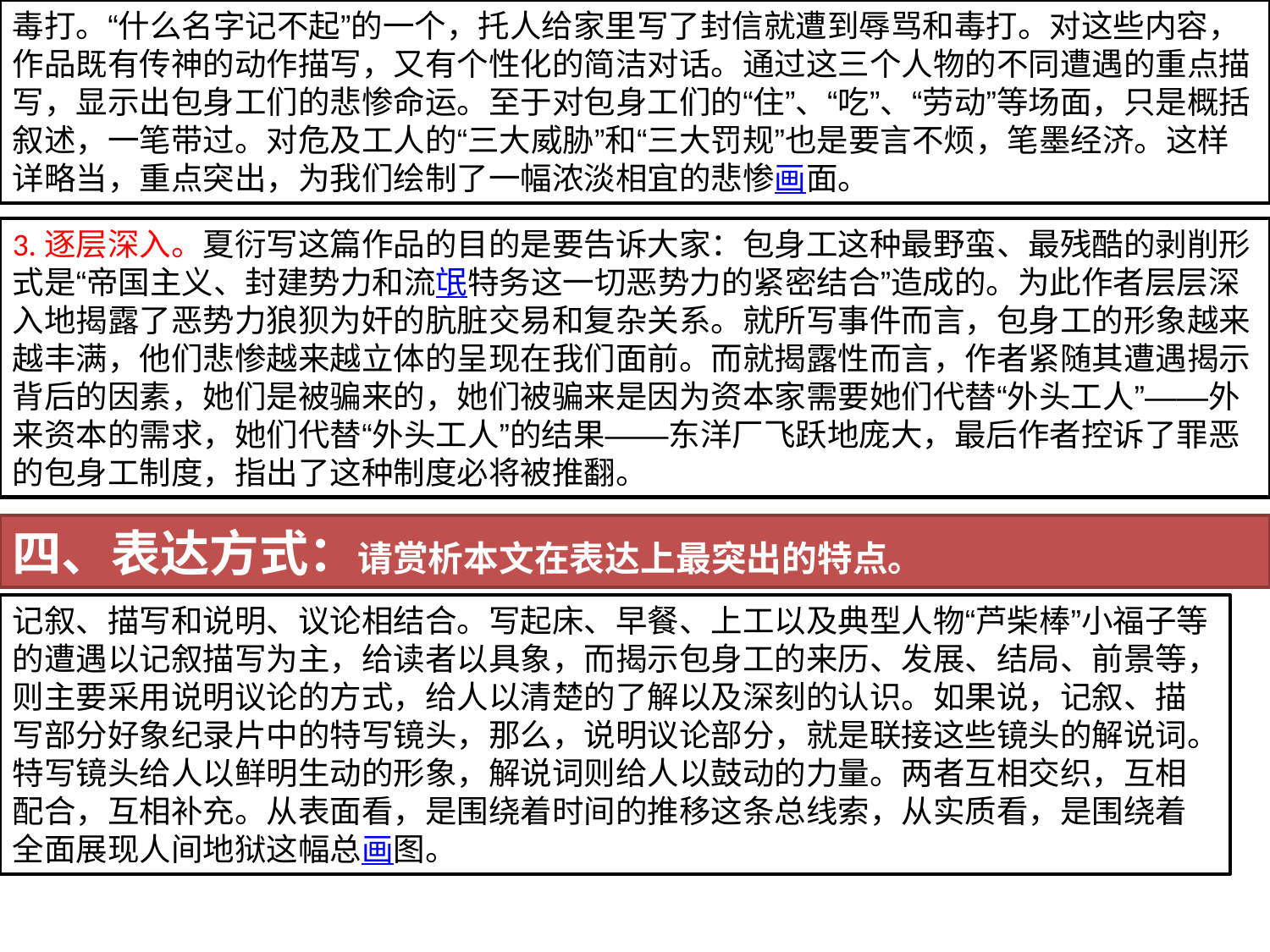

毒打。“什么名字记不起”的一个，托人给家里写了封信就遭到辱骂和毒打。对这些内容，作品既有传神的动作描写，又有个性化的简洁对话。通过这三个人物的不同遭遇的重点描写，显示出包身工们的悲惨命运。至于对包身工们的“住”、“吃”、“劳动”等场面，只是概括叙述，一笔带过。对危及工人的“三大威胁”和“三大罚规”也是要言不烦，笔墨经济。这样详略当，重点突出，为我们绘制了一幅浓淡相宜的悲惨画面。
3.逐层深入。夏衍写这篇作品的目的是要告诉大家：包身工这种最野蛮、最残酷的剥削形式是“帝国主义、封建势力和流氓特务这一切恶势力的紧密结合”造成的。为此作者层层深入地揭露了恶势力狼狈为奸的肮脏交易和复杂关系。就所写事件而言，包身工的形象越来越丰满，他们悲惨越来越立体的呈现在我们面前。而就揭露性而言，作者紧随其遭遇揭示背后的因素，她们是被骗来的，她们被骗来是因为资本家需要她们代替“外头工人”——外来资本的需求，她们代替“外头工人”的结果——东洋厂飞跃地庞大，最后作者控诉了罪恶的包身工制度，指出了这种制度必将被推翻。
四、表达方式：请赏析本文在表达上最突出的特点。
记叙、描写和说明、议论相结合。写起床、早餐、上工以及典型人物“芦柴棒”小福子等的遭遇以记叙描写为主，给读者以具象，而揭示包身工的来历、发展、结局、前景等，则主要采用说明议论的方式，给人以清楚的了解以及深刻的认识。如果说，记叙、描写部分好象纪录片中的特写镜头，那么，说明议论部分，就是联接这些镜头的解说词。特写镜头给人以鲜明生动的形象，解说词则给人以鼓动的力量。两者互相交织，互相配合，互相补充。从表面看，是围绕着时间的推移这条总线索，从实质看，是围绕着全面展现人间地狱这幅总画图。